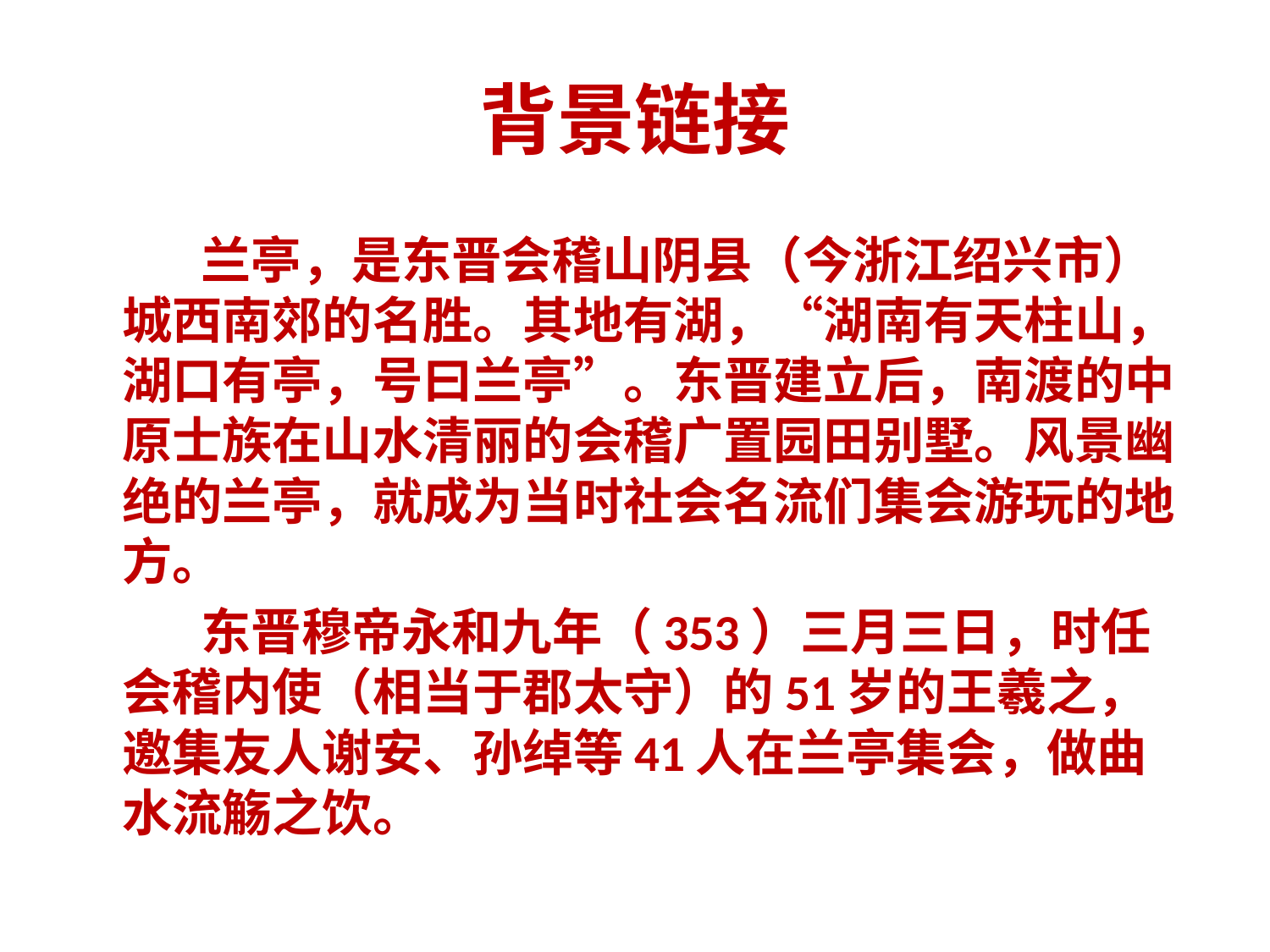

# 背景链接
          兰亭，是东晋会稽山阴县（今浙江绍兴市）城西南郊的名胜。其地有湖，“湖南有天柱山，湖口有亭，号曰兰亭”。东晋建立后，南渡的中原士族在山水清丽的会稽广置园田别墅。风景幽绝的兰亭，就成为当时社会名流们集会游玩的地方。
          东晋穆帝永和九年（353）三月三日，时任会稽内使（相当于郡太守）的51岁的王羲之，邀集友人谢安、孙绰等41人在兰亭集会，做曲水流觞之饮。